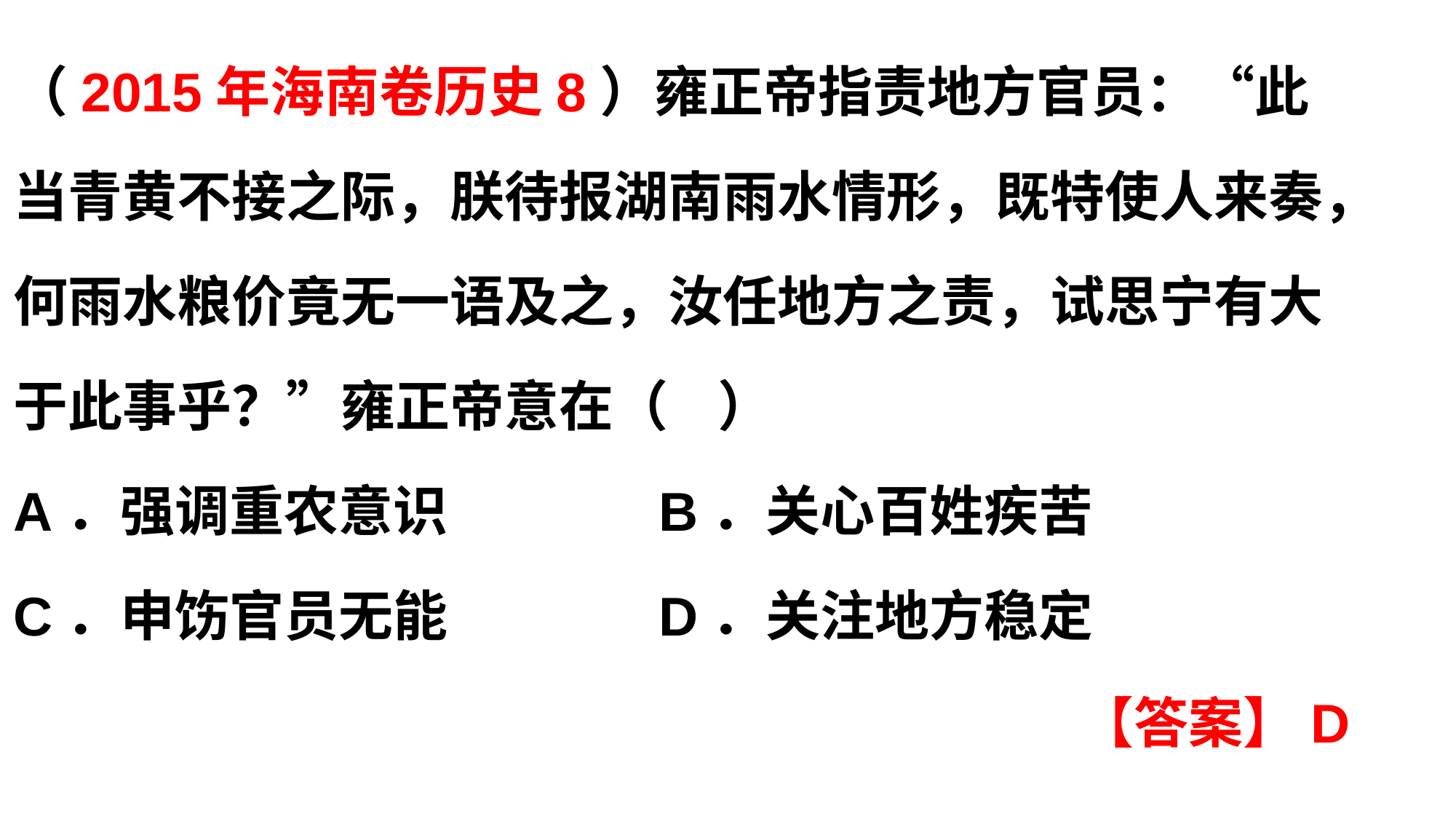

（2015年海南卷历史8）雍正帝指责地方官员：“此当青黄不接之际，朕待报湖南雨水情形，既特使人来奏，何雨水粮价竟无一语及之，汝任地方之责，试思宁有大于此事乎？”雍正帝意在（    ）
A．强调重农意识                B．关心百姓疾苦
C．申饬官员无能                D．关注地方稳定

【答案】D